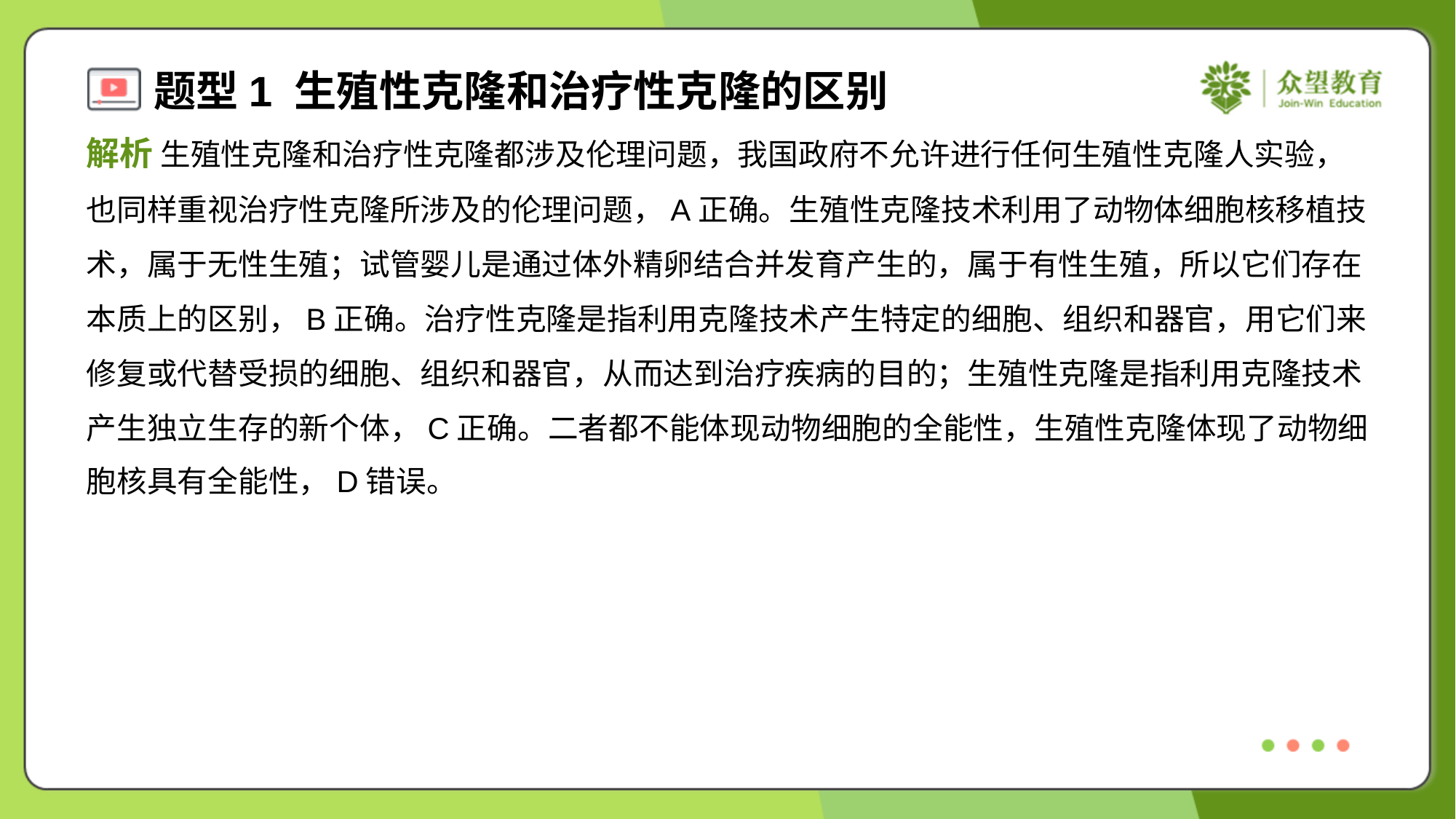

解析 生殖性克隆和治疗性克隆都涉及伦理问题，我国政府不允许进行任何生殖性克隆人实验，
也同样重视治疗性克隆所涉及的伦理问题，A正确。生殖性克隆技术利用了动物体细胞核移植技
术，属于无性生殖；试管婴儿是通过体外精卵结合并发育产生的，属于有性生殖，所以它们存在
本质上的区别，B正确。治疗性克隆是指利用克隆技术产生特定的细胞、组织和器官，用它们来
修复或代替受损的细胞、组织和器官，从而达到治疗疾病的目的；生殖性克隆是指利用克隆技术
产生独立生存的新个体，C正确。二者都不能体现动物细胞的全能性，生殖性克隆体现了动物细
胞核具有全能性，D错误。